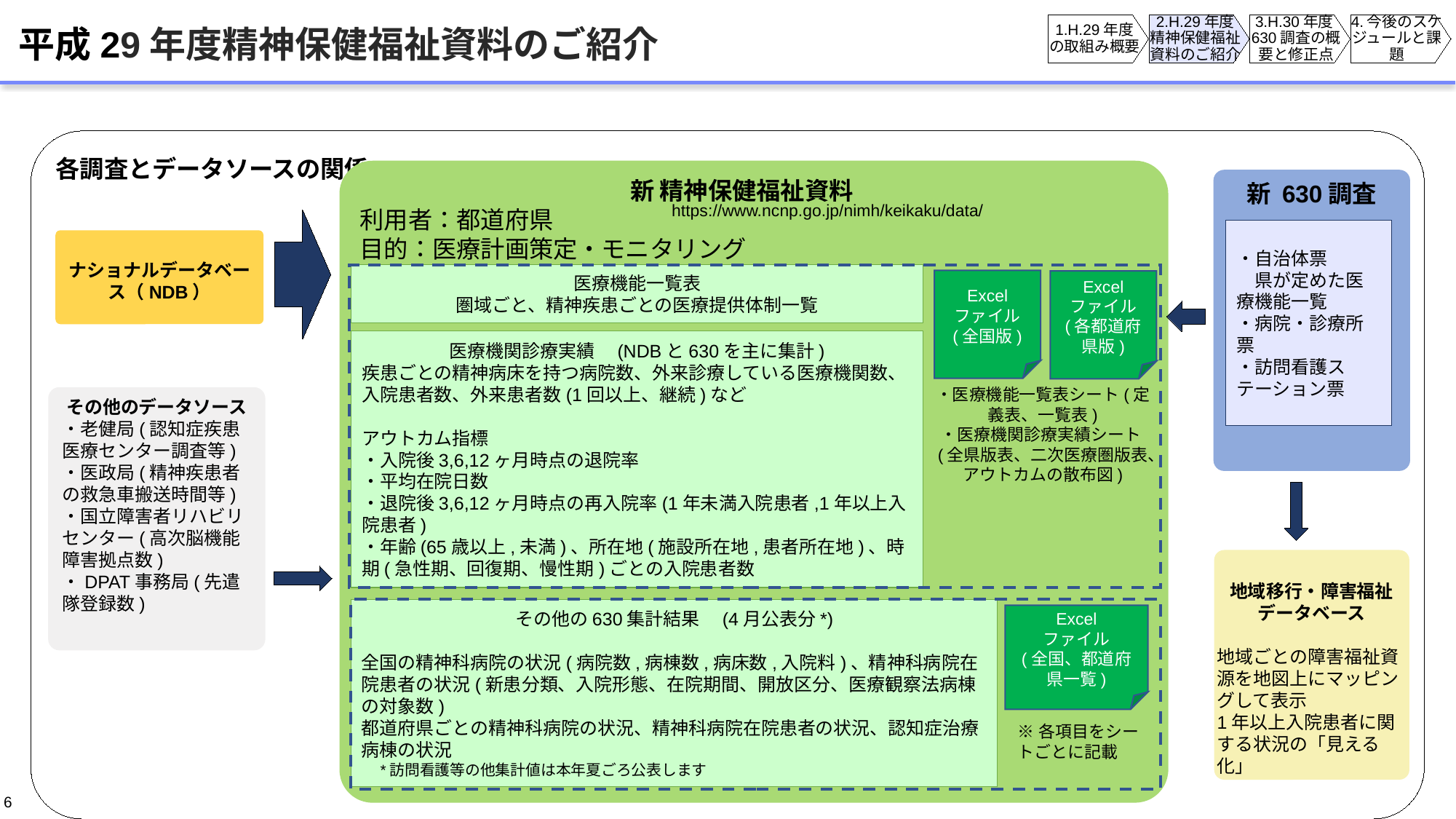

1.H.29年度の取組み概要
2.H.29年度精神保健福祉資料のご紹介
3.H.30年度630調査の概要と修正点
4.今後のスケジュールと課題
# 平成29年度精神保健福祉資料のご紹介

各調査とデータソースの関係
新 精神保健福祉資料
利用者：都道府県
目的：医療計画策定・モニタリング
新 630調査
https://www.ncnp.go.jp/nimh/keikaku/data/

・自治体票
　県が定めた医療機能一覧
・病院・診療所票
・訪問看護ステーション票

ナショナルデータベース（NDB）

医療機能一覧表
圏域ごと、精神疾患ごとの医療提供体制一覧
Excel
ファイル
(全国版)
Excel
ファイル
(各都道府県版)

医療機関診療実績　(NDBと630を主に集計)
疾患ごとの精神病床を持つ病院数、外来診療している医療機関数、入院患者数、外来患者数(1回以上、継続)など

アウトカム指標
・入院後3,6,12ヶ月時点の退院率
・平均在院日数
・退院後3,6,12ヶ月時点の再入院率(1年未満入院患者,1年以上入院患者)
・年齢(65歳以上,未満)、所在地(施設所在地,患者所在地)、時期(急性期、回復期、慢性期)ごとの入院患者数
・医療機能一覧表シート(定義表、一覧表)
・医療機関診療実績シート(全県版表、二次医療圏版表、アウトカムの散布図)
その他のデータソース
・老健局(認知症疾患医療センター調査等)
・医政局(精神疾患者の救急車搬送時間等)
・国立障害者リハビリセンター(高次脳機能障害拠点数)
・DPAT事務局(先遣隊登録数)

地域移行・障害福祉
データベース

地域ごとの障害福祉資源を地図上にマッピングして表示
1年以上入院患者に関する状況の「見える化」

その他の630集計結果　(4月公表分*)

全国の精神科病院の状況(病院数,病棟数,病床数,入院料)、精神科病院在院患者の状況(新患分類、入院形態、在院期間、開放区分、医療観察法病棟の対象数)
都道府県ごとの精神科病院の状況、精神科病院在院患者の状況、認知症治療病棟の状況
　*訪問看護等の他集計値は本年夏ごろ公表します
Excel
ファイル
(全国、都道府県一覧)
※各項目をシートごとに記載